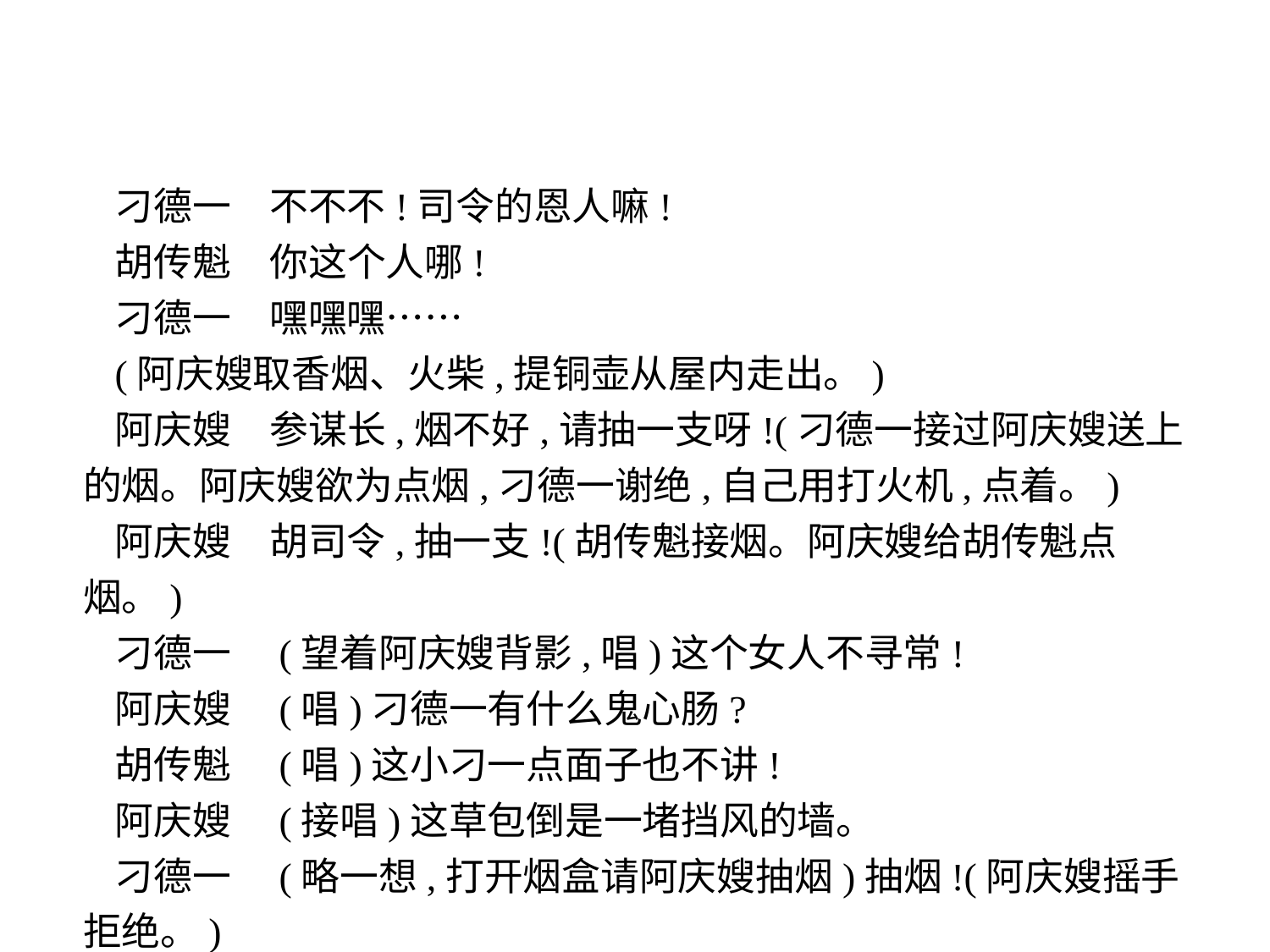

刁德一　不不不!司令的恩人嘛!
胡传魁　你这个人哪!
刁德一　嘿嘿嘿……
(阿庆嫂取香烟、火柴,提铜壶从屋内走出。)
阿庆嫂　参谋长,烟不好,请抽一支呀!(刁德一接过阿庆嫂送上的烟。阿庆嫂欲为点烟,刁德一谢绝,自己用打火机,点着。)
阿庆嫂　胡司令,抽一支!(胡传魁接烟。阿庆嫂给胡传魁点烟。)
刁德一　(望着阿庆嫂背影,唱)这个女人不寻常!
阿庆嫂　(唱)刁德一有什么鬼心肠?
胡传魁　(唱)这小刁一点面子也不讲!
阿庆嫂　(接唱)这草包倒是一堵挡风的墙。
刁德一　(略一想,打开烟盒请阿庆嫂抽烟)抽烟!(阿庆嫂摇手拒绝。)
-11-